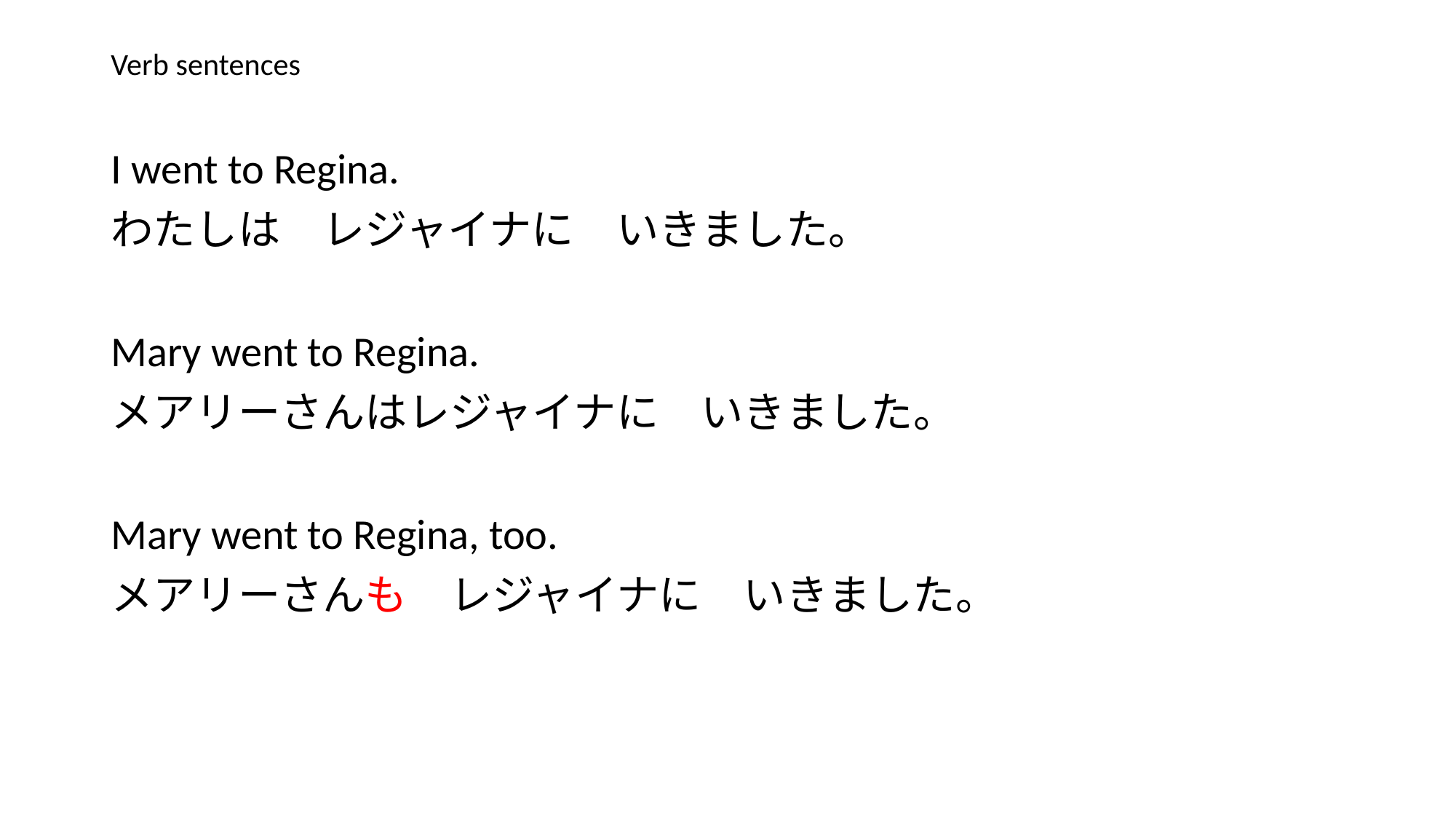

# Verb sentences
I went to Regina.
わたしは　レジャイナに　いきました。

Mary went to Regina.
メアリーさんはレジャイナに　いきました。

Mary went to Regina, too.
メアリーさんも　レジャイナに　いきました。